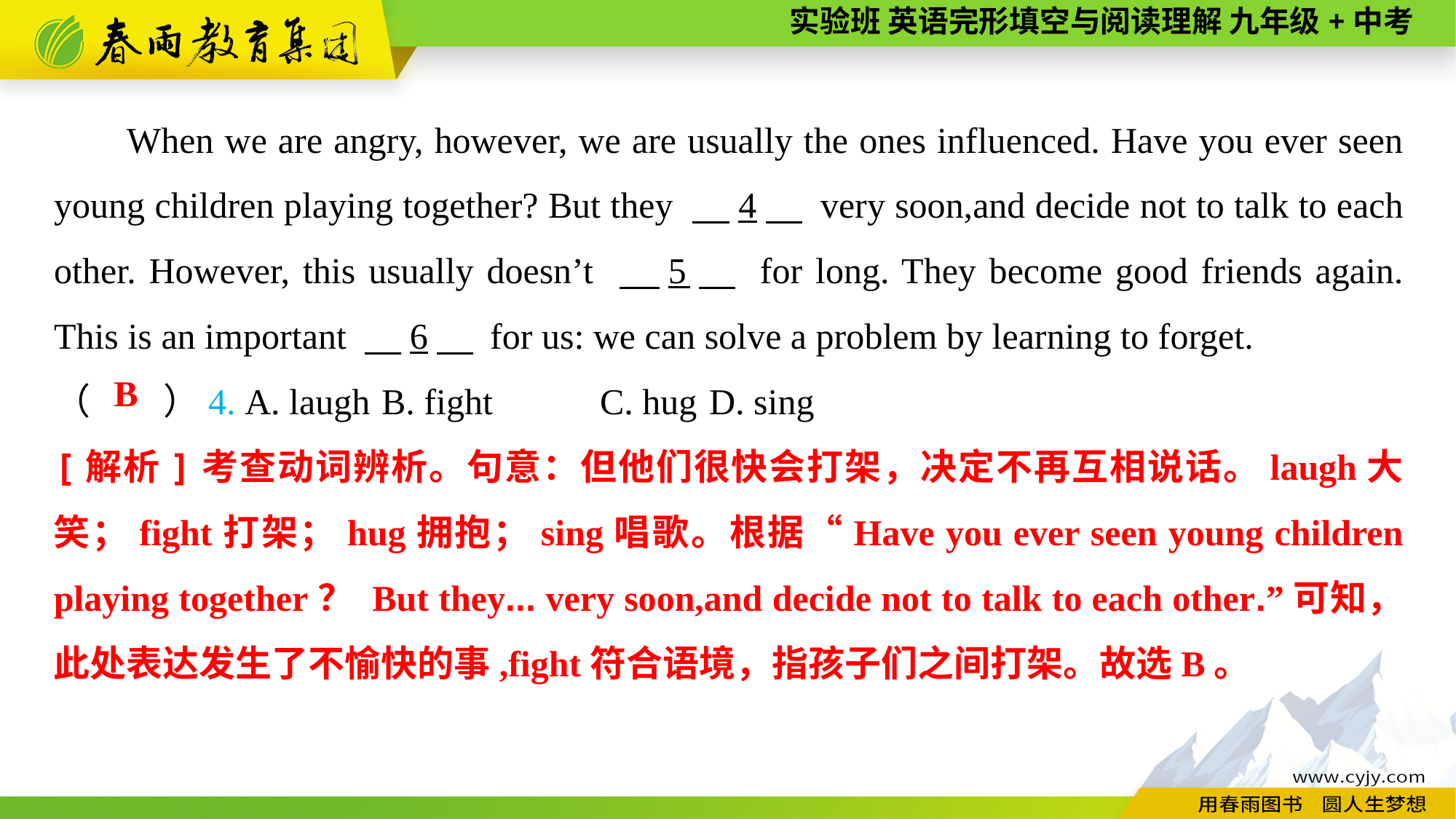

When we are angry, however, we are usually the ones influenced. Have you ever seen young children playing together? But they 　4　 very soon,and decide not to talk to each other. However, this usually doesn’t 　5　 for long. They become good friends again. This is an important 　6　 for us: we can solve a problem by learning to forget.
（　　）4. A. laugh	B. fight	C. hug	D. sing
B
[解析]考查动词辨析。句意：但他们很快会打架，决定不再互相说话。laugh大笑；fight打架；hug拥抱；sing唱歌。根据“Have you ever seen young children playing together？ But they... very soon,and decide not to talk to each other.”可知，此处表达发生了不愉快的事,fight符合语境，指孩子们之间打架。故选B。